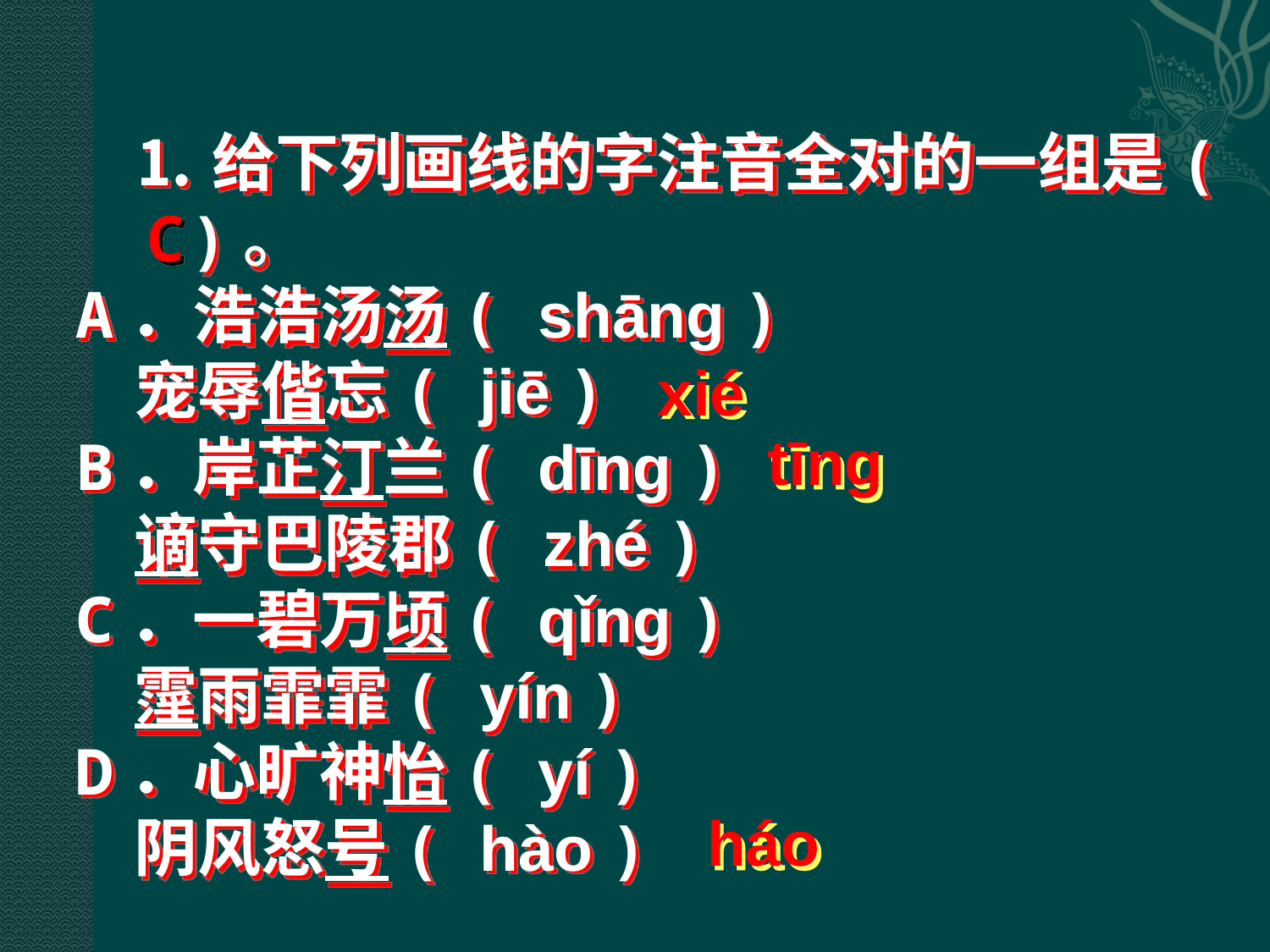

⒈给下列画线的字注音全对的一组是(    )。
A．浩浩汤汤( shāng )
   宠辱偕忘( jiē )
B．岸芷汀兰( dīng )
   谪守巴陵郡( zhé )
C．一碧万顷( qǐng )
   霪雨霏霏( yín )
D．心旷神怡( yí )
   阴风怒号( hào )
C
xié
tīng
háo